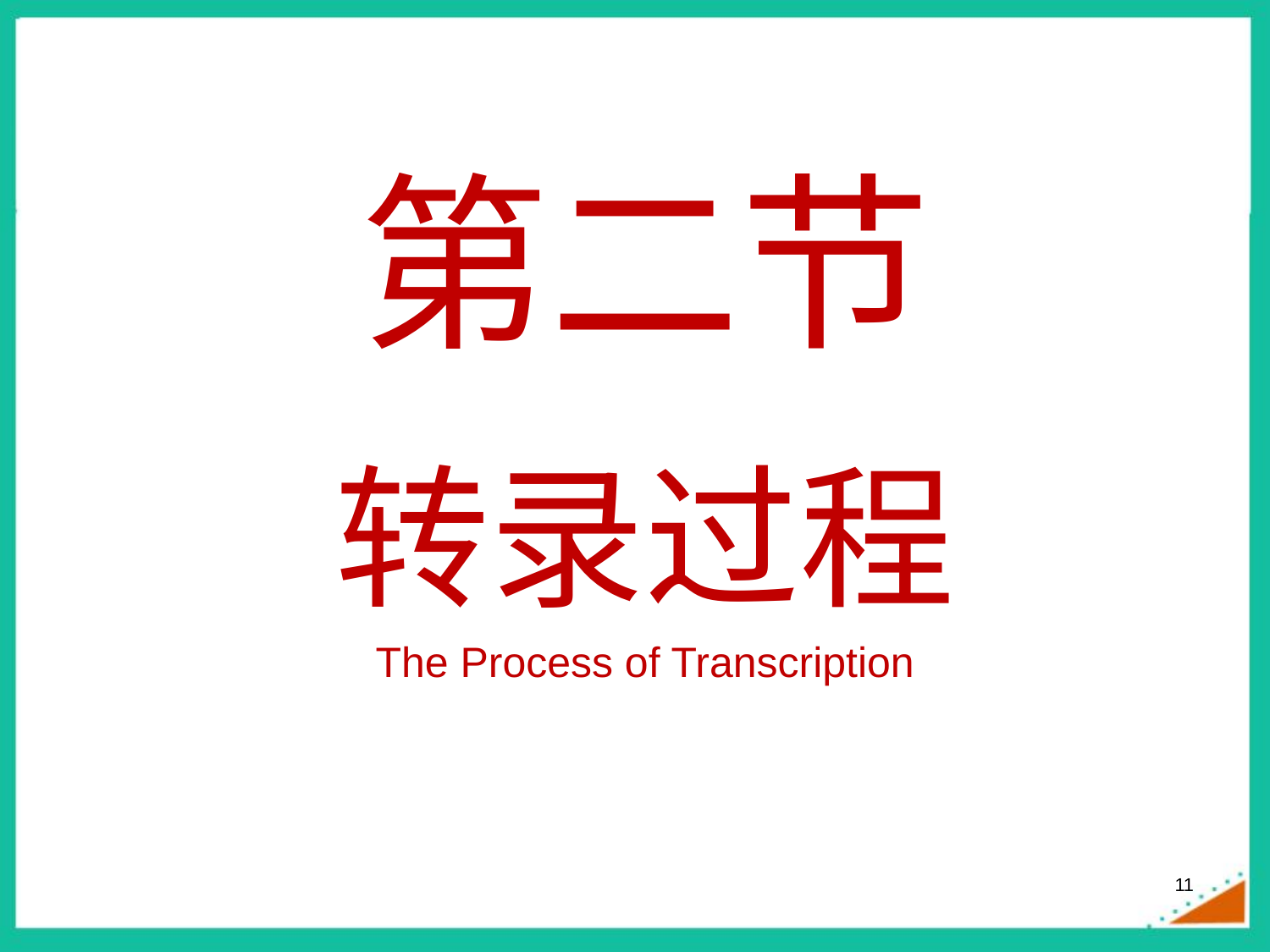

# 第二节
转录过程
The Process of Transcription
11